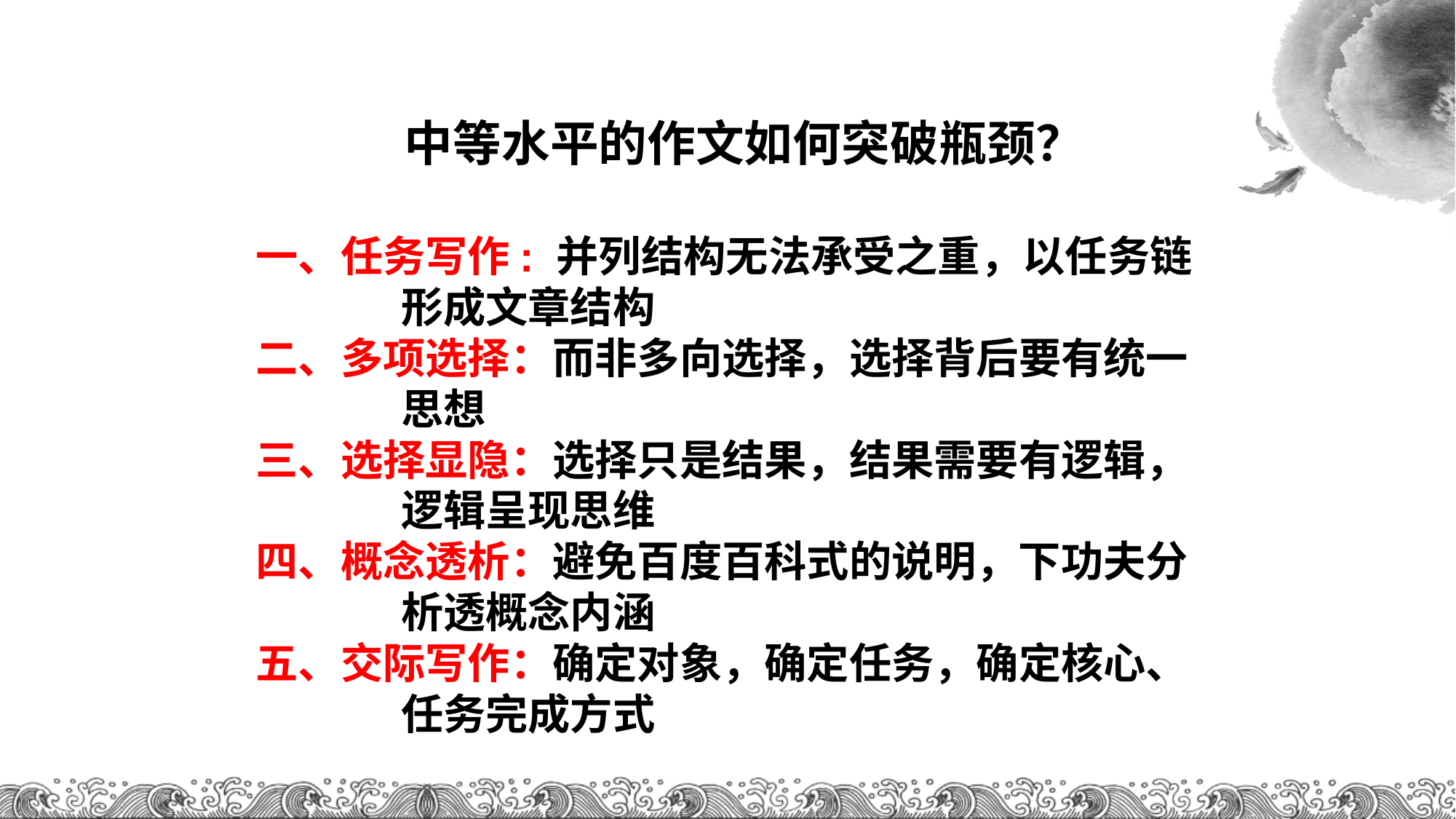

# 新课标  新考纲  新高考
中等水平的作文如何突破瓶颈？

一、任务写作: 并列结构无法承受之重，以任务链
              形成文章结构
二、多项选择：而非多向选择，选择背后要有统一
              思想
三、选择显隐：选择只是结果，结果需要有逻辑，
              逻辑呈现思维
四、概念透析：避免百度百科式的说明，下功夫分
              析透概念内涵
五、交际写作：确定对象，确定任务，确定核心、
              任务完成方式